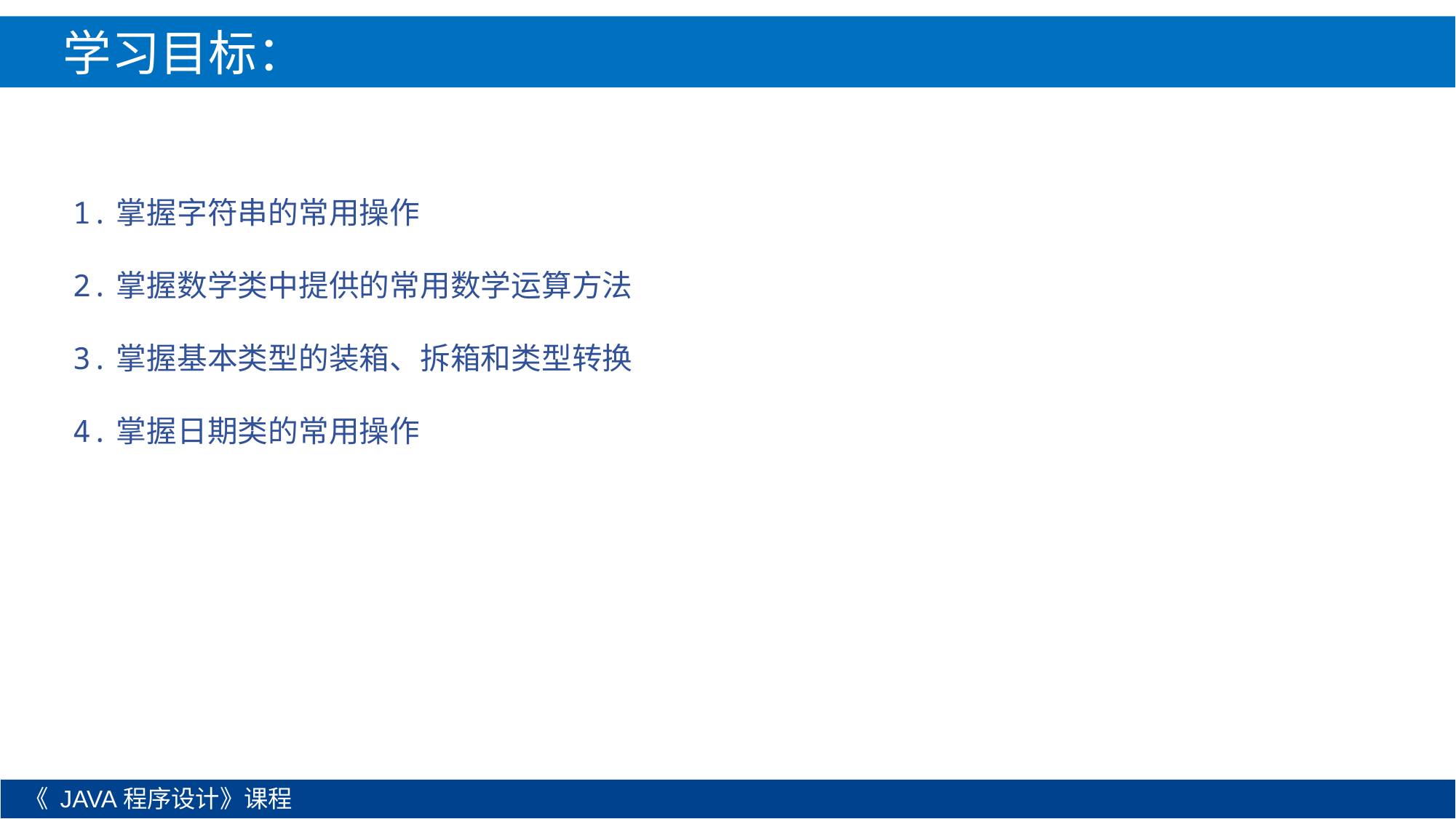

学习目标：
1.掌握字符串的常用操作
2.掌握数学类中提供的常用数学运算方法
3.掌握基本类型的装箱、拆箱和类型转换
4.掌握日期类的常用操作
《 JAVA程序设计》课程